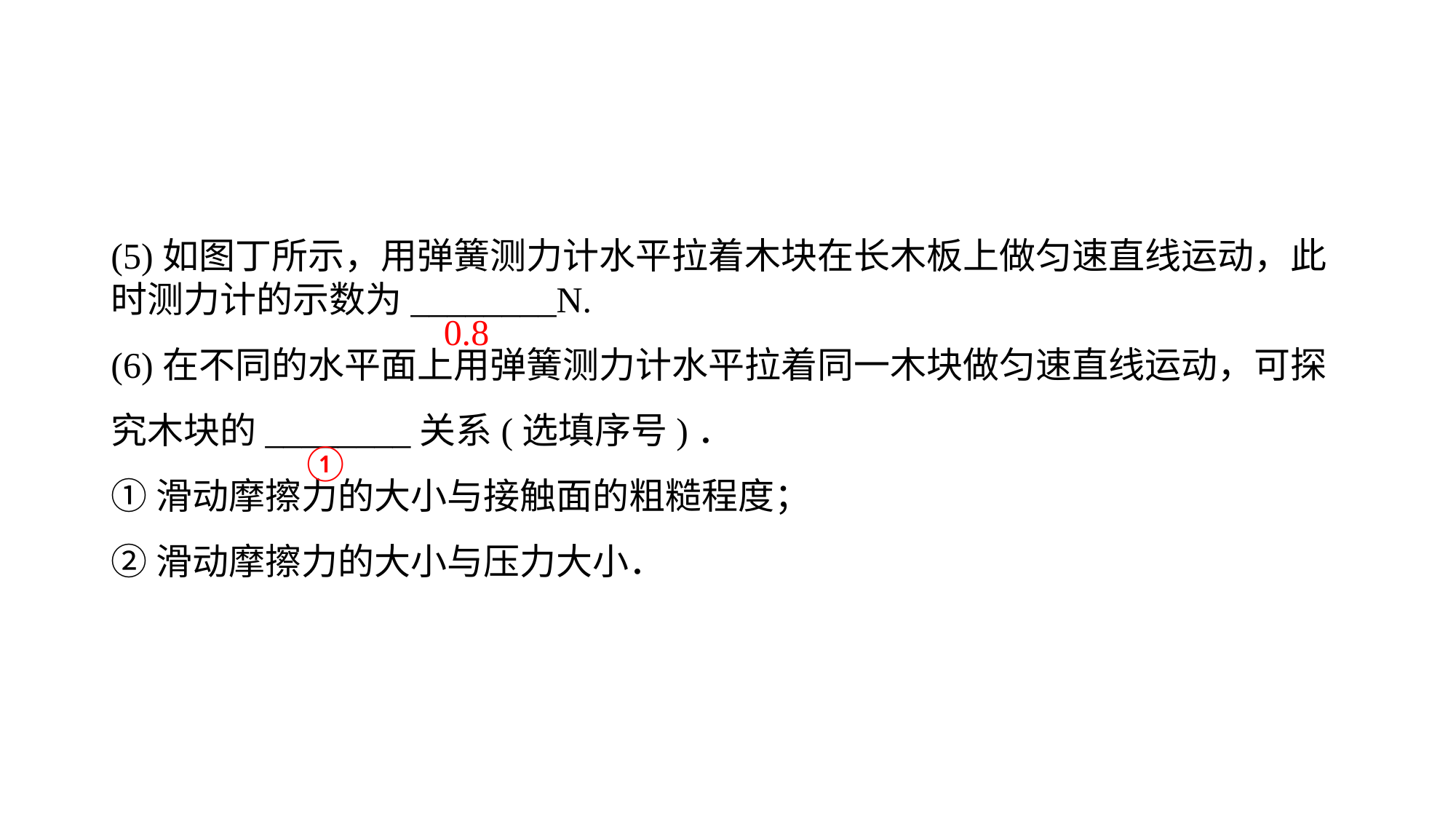

(5)如图丁所示，用弹簧测力计水平拉着木块在长木板上做匀速直线运动，此时测力计的示数为________N.(6)在不同的水平面上用弹簧测力计水平拉着同一木块做匀速直线运动，可探究木块的________关系(选填序号)．
①滑动摩擦力的大小与接触面的粗糙程度；
②滑动摩擦力的大小与压力大小．
0.8
①